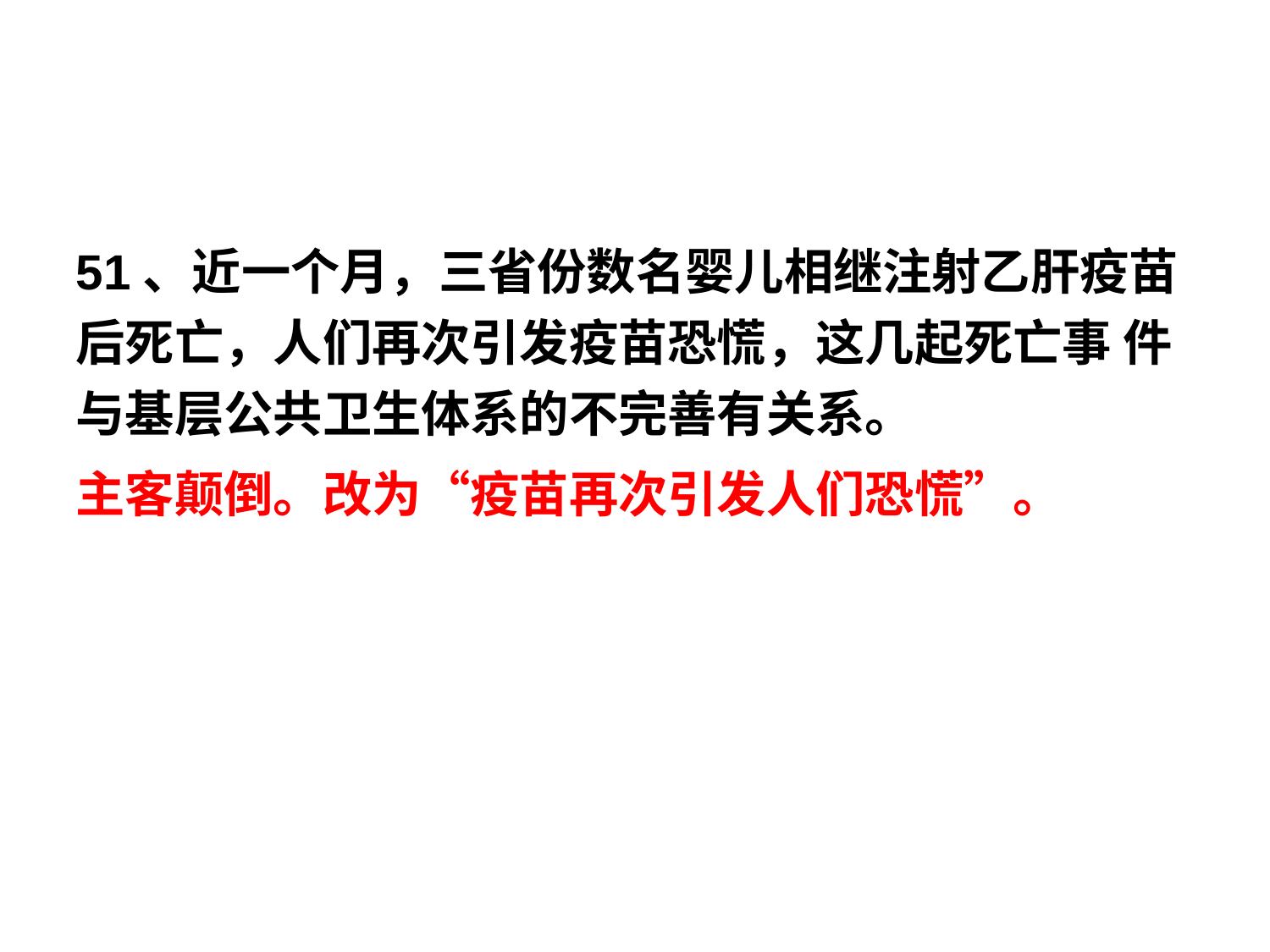

51、近一个月，三省份数名婴儿相继注射乙肝疫苗后死亡，人们再次引发疫苗恐慌，这几起死亡事 件与基层公共卫生体系的不完善有关系。
主客颠倒。改为“疫苗再次引发人们恐慌”。